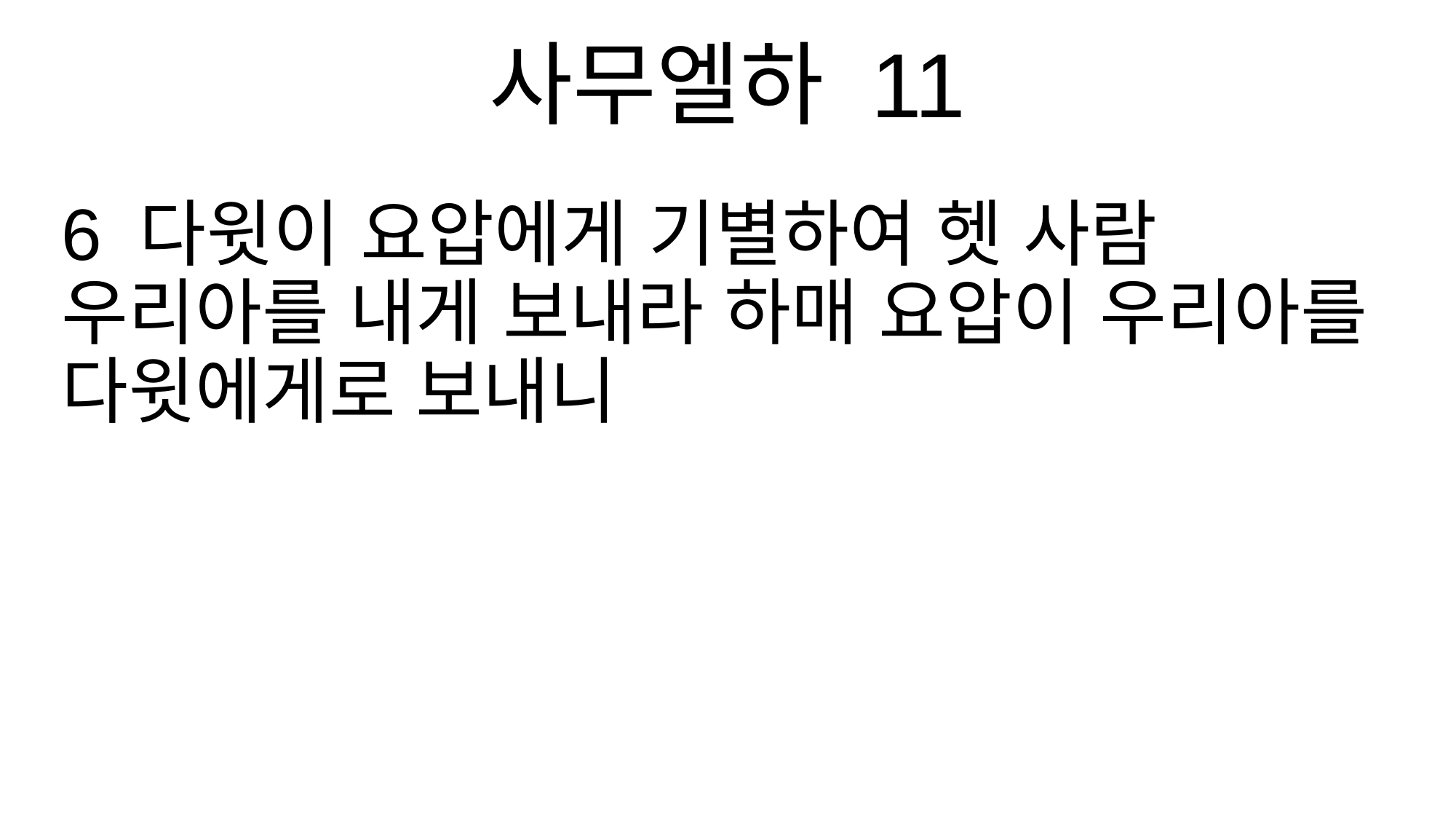

사무엘하 11
6 다윗이 요압에게 기별하여 헷 사람 우리아를 내게 보내라 하매 요압이 우리아를 다윗에게로 보내니